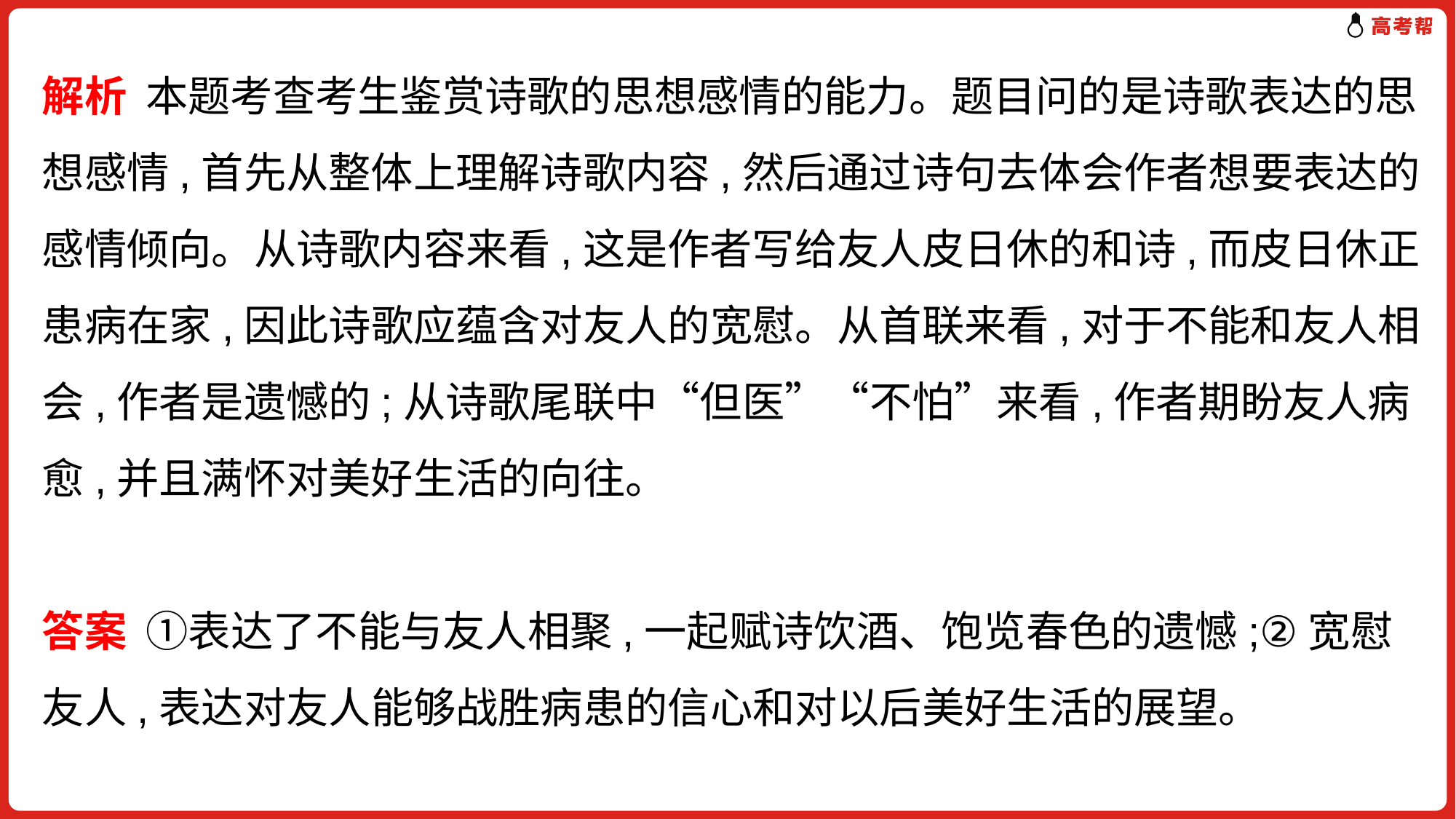

解析  本题考查考生鉴赏诗歌的思想感情的能力。题目问的是诗歌表达的思想感情,首先从整体上理解诗歌内容,然后通过诗句去体会作者想要表达的感情倾向。从诗歌内容来看,这是作者写给友人皮日休的和诗,而皮日休正患病在家,因此诗歌应蕴含对友人的宽慰。从首联来看,对于不能和友人相会,作者是遗憾的;从诗歌尾联中“但医”“不怕”来看,作者期盼友人病愈,并且满怀对美好生活的向往。

答案  ①表达了不能与友人相聚,一起赋诗饮酒、饱览春色的遗憾;②宽慰友人,表达对友人能够战胜病患的信心和对以后美好生活的展望。